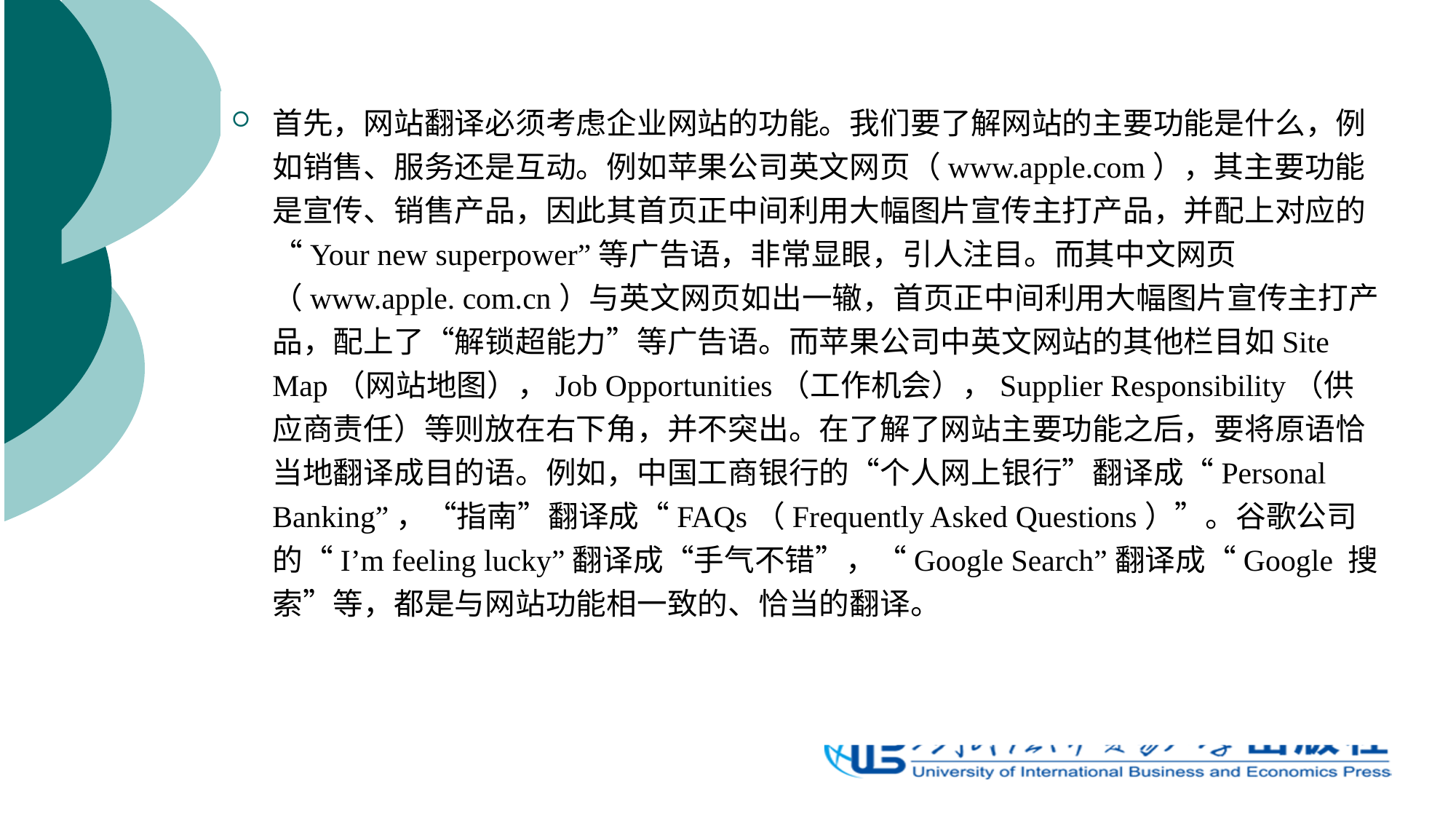

首先，网站翻译必须考虑企业网站的功能。我们要了解网站的主要功能是什么，例如销售、服务还是互动。例如苹果公司英文网页（www.apple.com），其主要功能是宣传、销售产品，因此其首页正中间利用大幅图片宣传主打产品，并配上对应的“Your new superpower”等广告语，非常显眼，引人注目。而其中文网页（www.apple. com.cn）与英文网页如出一辙，首页正中间利用大幅图片宣传主打产品，配上了“解锁超能力”等广告语。而苹果公司中英文网站的其他栏目如Site Map（网站地图），Job Opportunities（工作机会），Supplier Responsibility（供应商责任）等则放在右下角，并不突出。在了解了网站主要功能之后，要将原语恰当地翻译成目的语。例如，中国工商银行的“个人网上银行”翻译成“Personal Banking”，“指南”翻译成“FAQs（Frequently Asked Questions）”。谷歌公司的“I’m feeling lucky”翻译成“手气不错”，“Google Search”翻译成“Google 搜索”等，都是与网站功能相一致的、恰当的翻译。